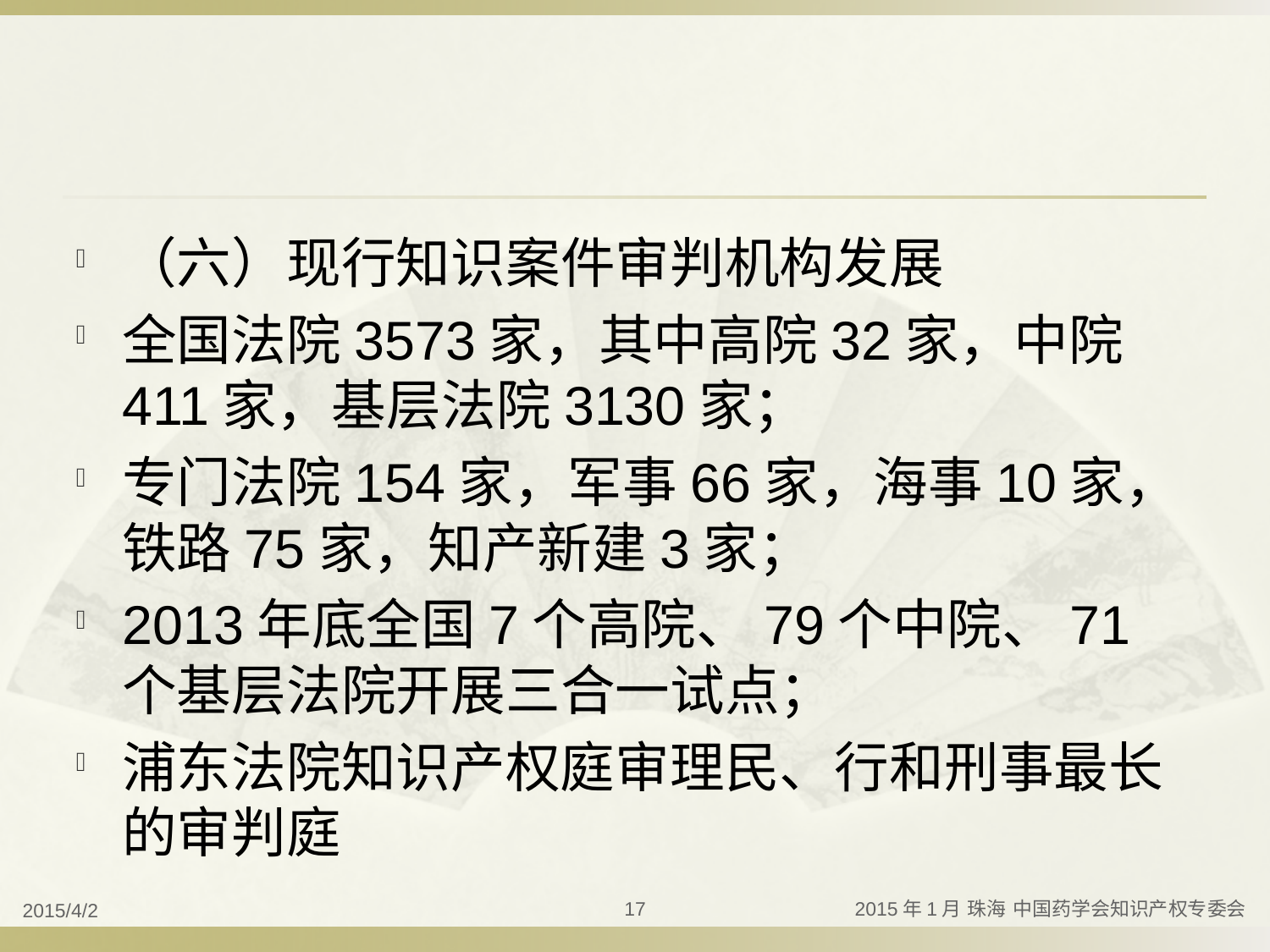

#
（六）现行知识案件审判机构发展
全国法院3573家，其中高院32家，中院411家，基层法院3130家；
专门法院154家，军事66家，海事10家，铁路75家，知产新建3家；
2013年底全国7个高院、79个中院、71个基层法院开展三合一试点；
浦东法院知识产权庭审理民、行和刑事最长的审判庭
2015/4/2
17
2015年1月 珠海 中国药学会知识产权专委会